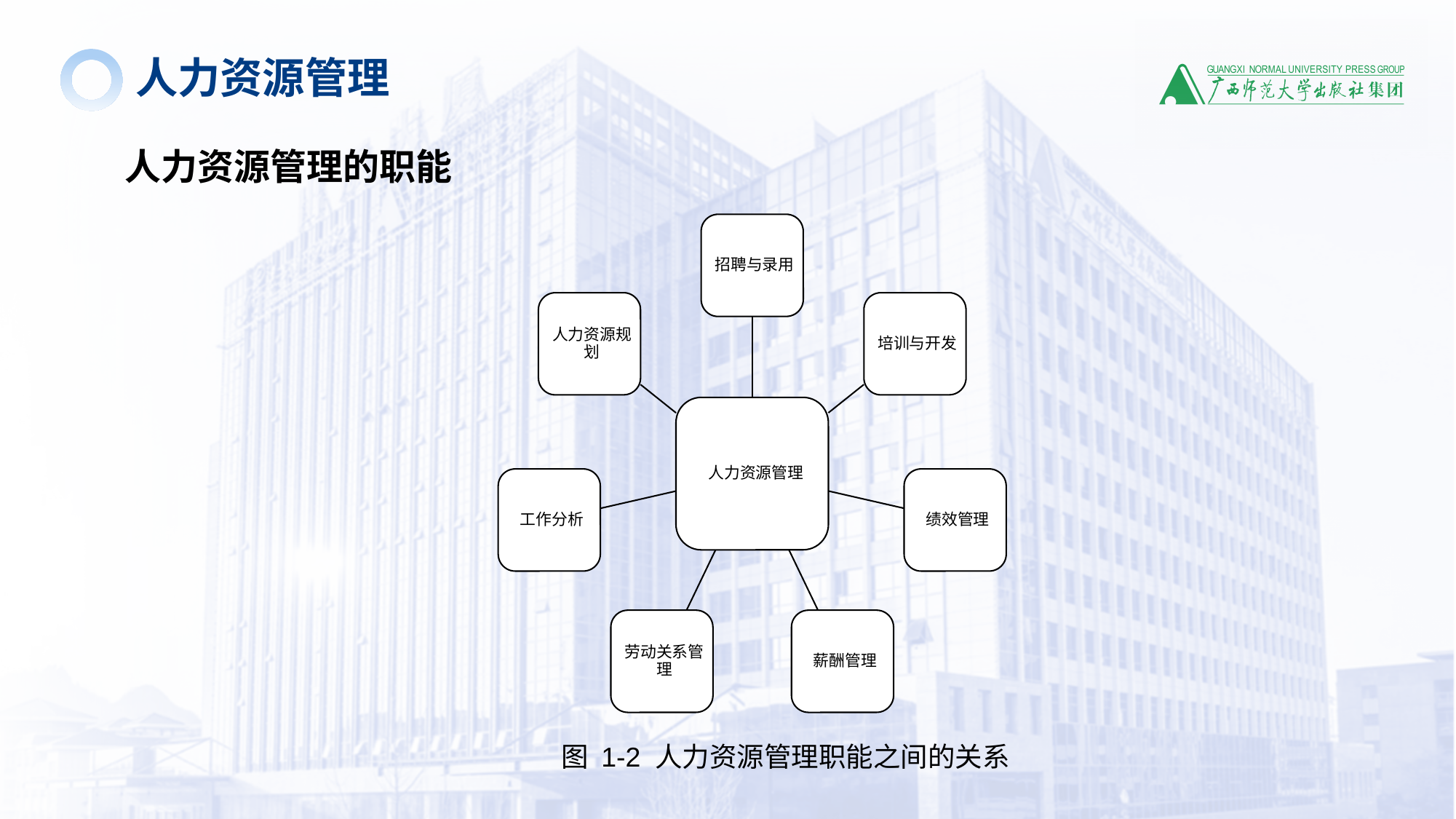

人力资源管理

人力资源管理的职能
人力资源管理
招聘与录用
培训与开发
绩效管理
薪酬管理
劳动关系管理
工作分析
人力资源规划

图 1-2 人力资源管理职能之间的关系